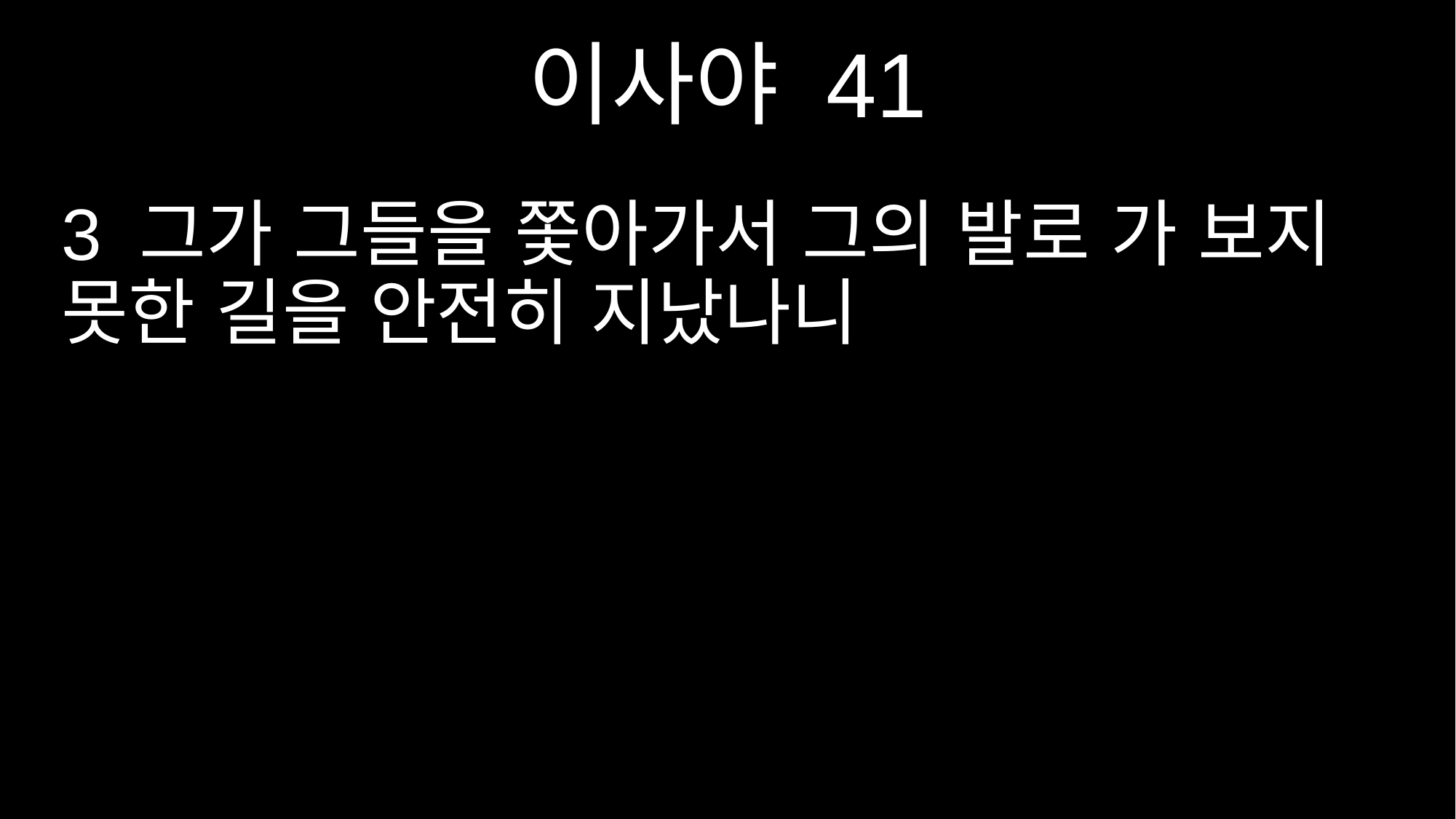

이사야 41
3 그가 그들을 쫓아가서 그의 발로 가 보지 못한 길을 안전히 지났나니